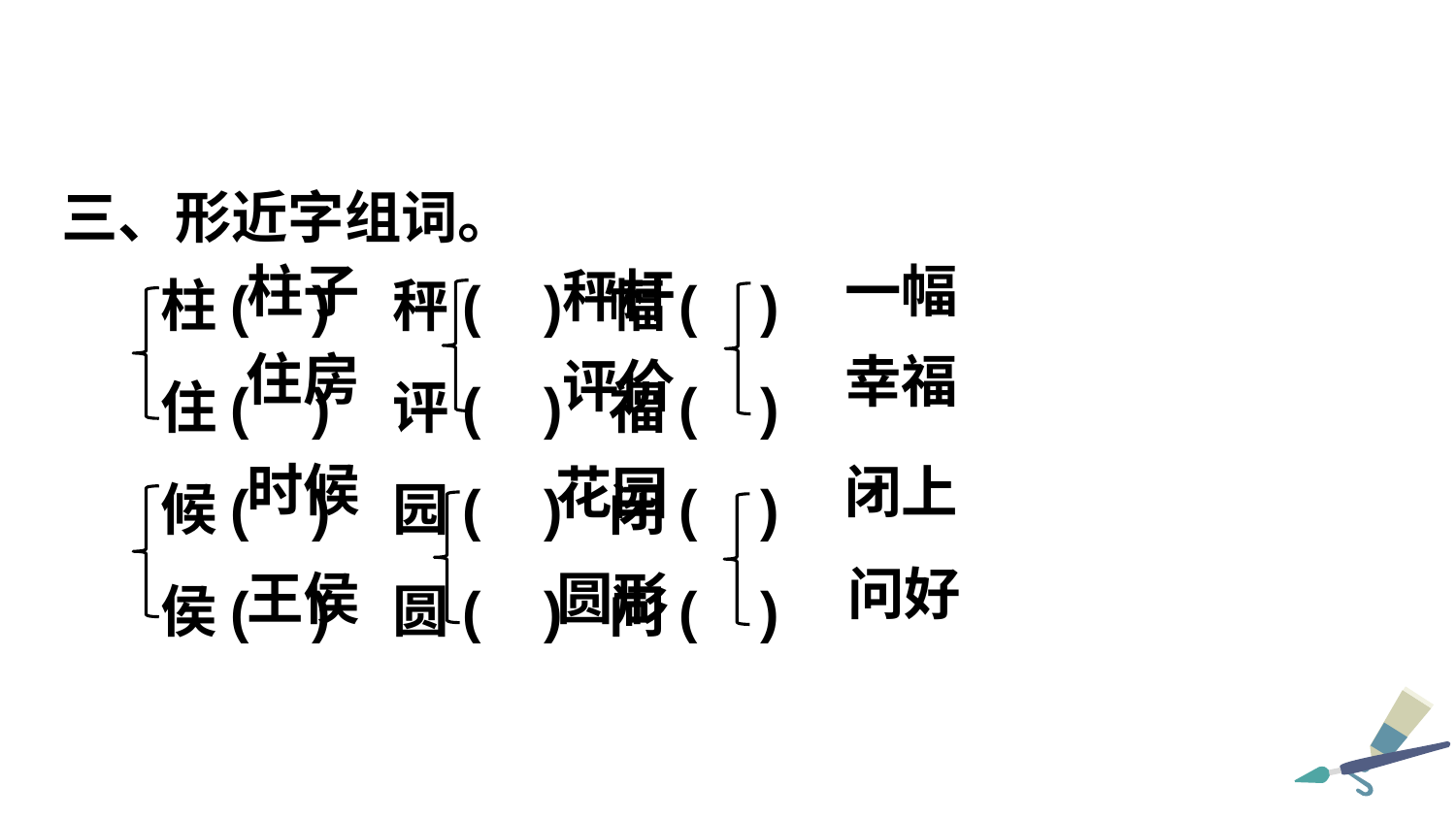

三、形近字组词。
柱(    )   秤(    )  幅(    )
住(    )   评(    )  福(    )
候(    )   园(    )  闭(    )
侯(    )   圆(    )  问(    )
柱子
一幅
秤杆

住房
幸福
评价
时候
闭上
花园

问好
王侯
圆形